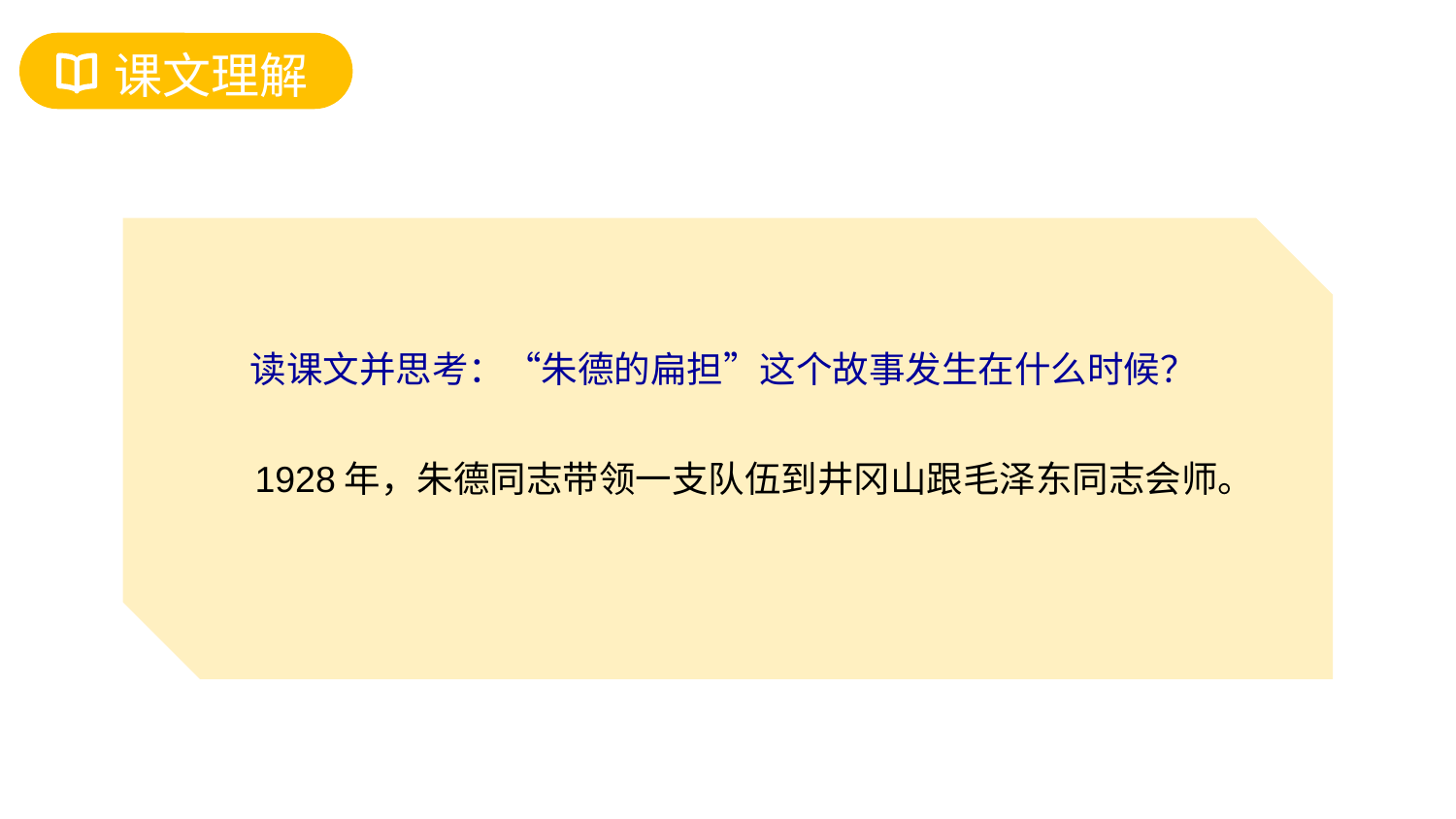

课文理解

       读课文并思考：“朱德的扁担”这个故事发生在什么时候？
       1928年，朱德同志带领一支队伍到井冈山跟毛泽东同志会师。